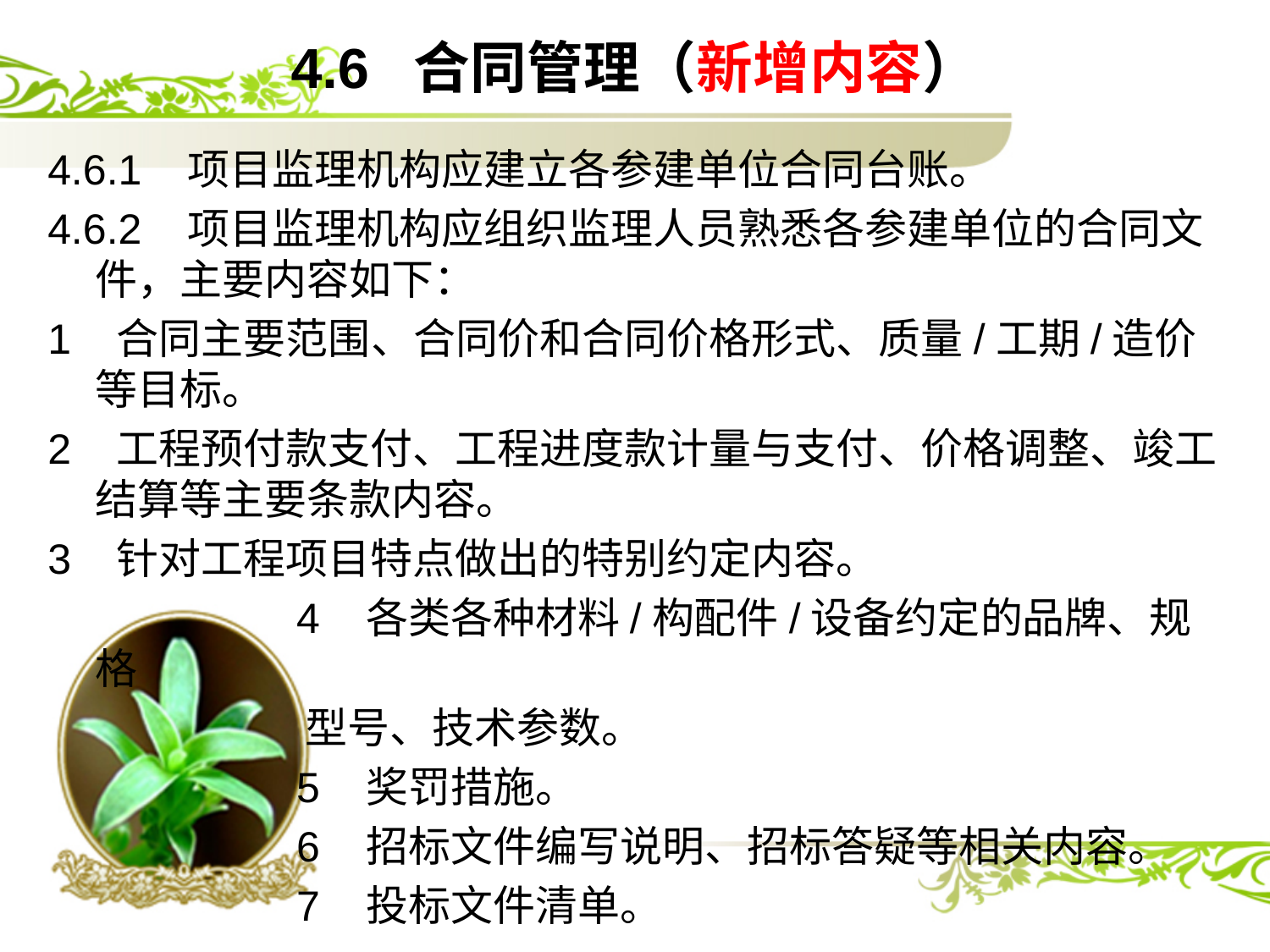

# 4.6  合同管理（新增内容）
4.6.1   项目监理机构应建立各参建单位合同台账。
4.6.2   项目监理机构应组织监理人员熟悉各参建单位的合同文件，主要内容如下：
1   合同主要范围、合同价和合同价格形式、质量/工期/造价等目标。
2   工程预付款支付、工程进度款计量与支付、价格调整、竣工结算等主要条款内容。
3   针对工程项目特点做出的特别约定内容。
                     4   各类各种材料/构配件/设备约定的品牌、规格
                          型号、技术参数。
                     5   奖罚措施。
                     6   招标文件编写说明、招标答疑等相关内容。
                     7   投标文件清单。